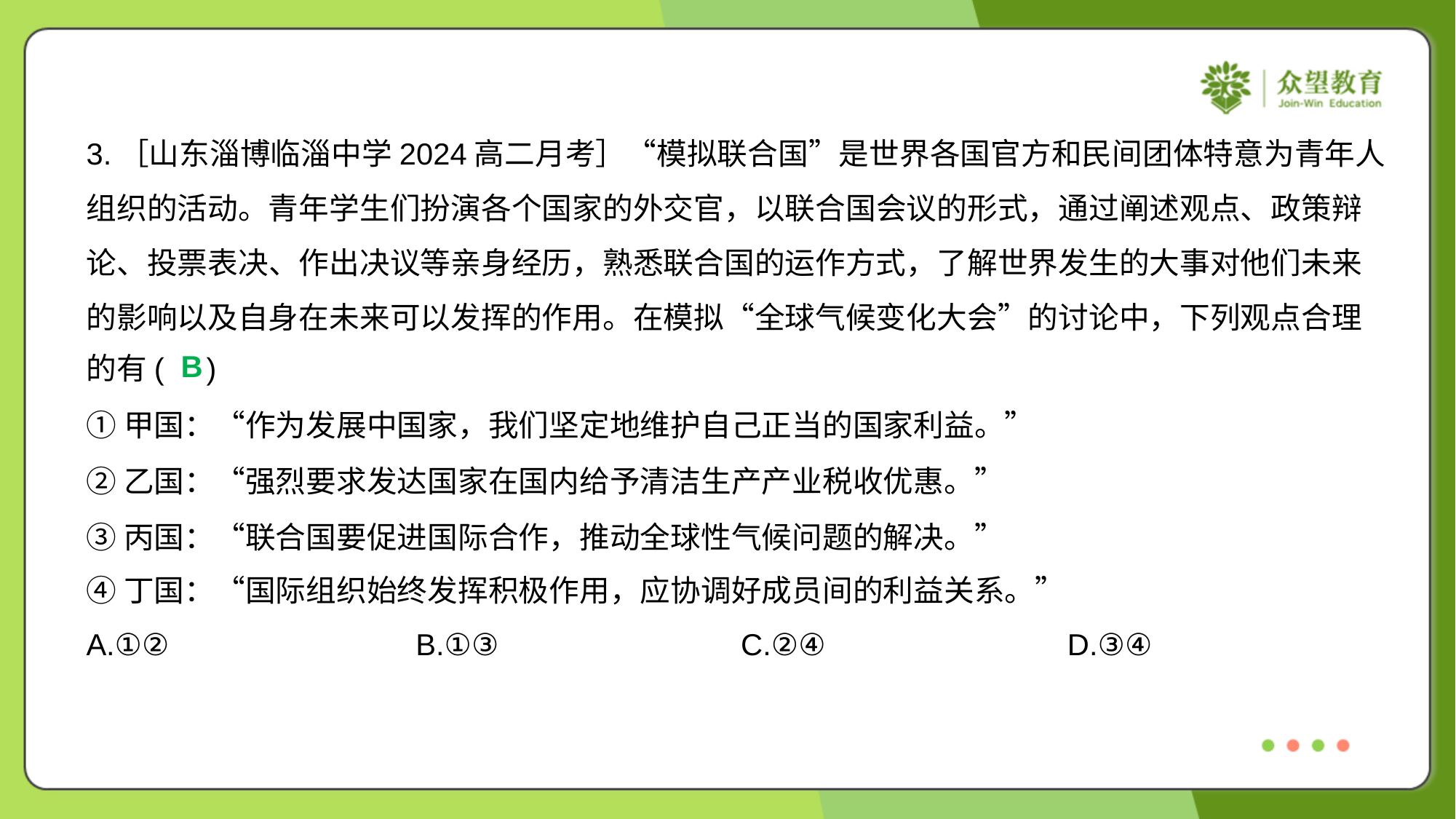

3.［山东淄博临淄中学2024高二月考］“模拟联合国”是世界各国官方和民间团体特意为青年人
组织的活动。青年学生们扮演各个国家的外交官，以联合国会议的形式，通过阐述观点、政策辩
论、投票表决、作出决议等亲身经历，熟悉联合国的运作方式，了解世界发生的大事对他们未来
的影响以及自身在未来可以发挥的作用。在模拟“全球气候变化大会”的讨论中，下列观点合理
的有(     )
B
①甲国：“作为发展中国家，我们坚定地维护自己正当的国家利益。”
②乙国：“强烈要求发达国家在国内给予清洁生产产业税收优惠。”
③丙国：“联合国要促进国际合作，推动全球性气候问题的解决。”
④丁国：“国际组织始终发挥积极作用，应协调好成员间的利益关系。”
A.①②	B.①③	C.②④	D.③④